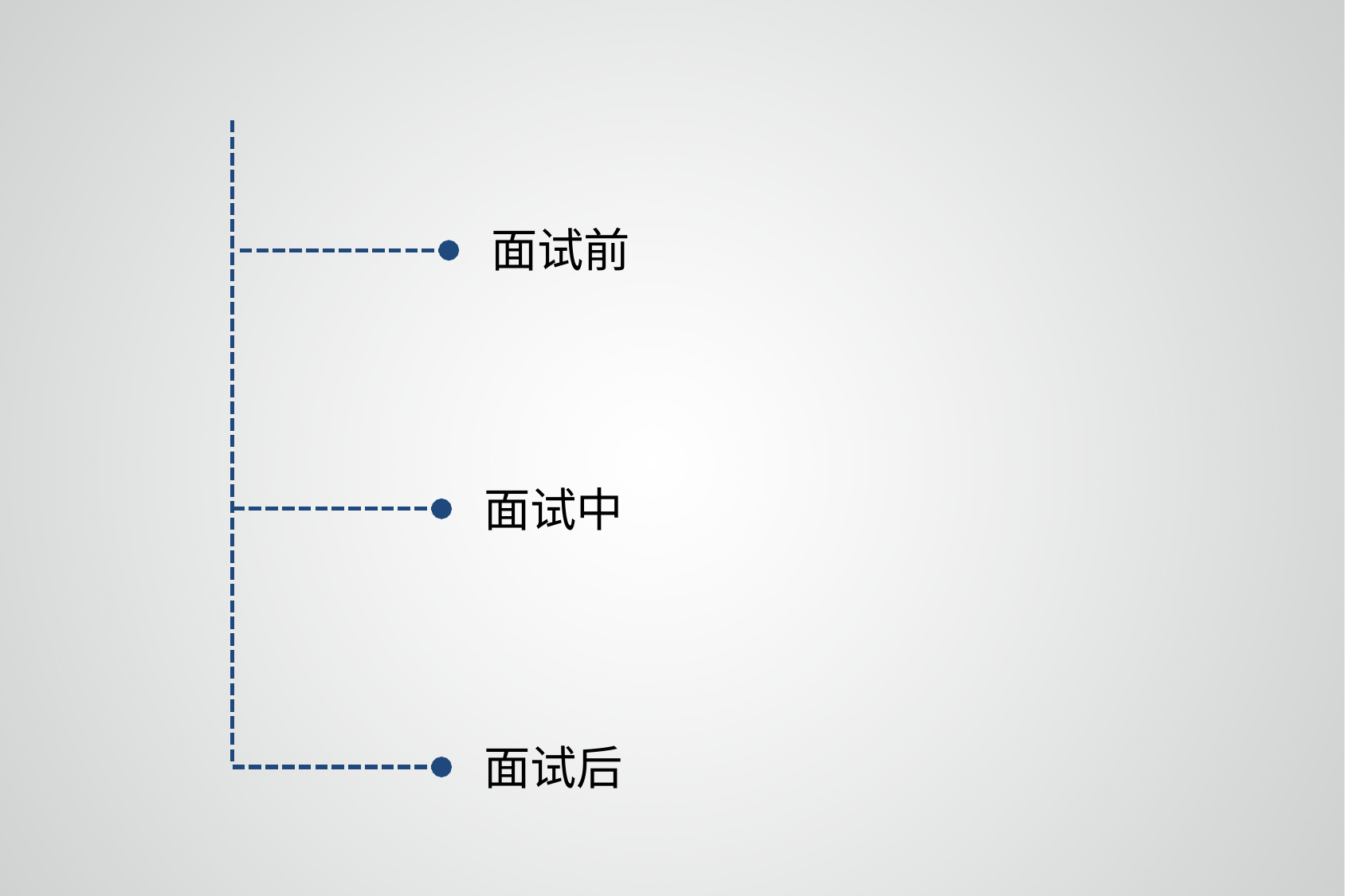

面试法
评价中
心技术
心理
测验法
操作能
力测试
物理测试
面试前
面试中
面试后